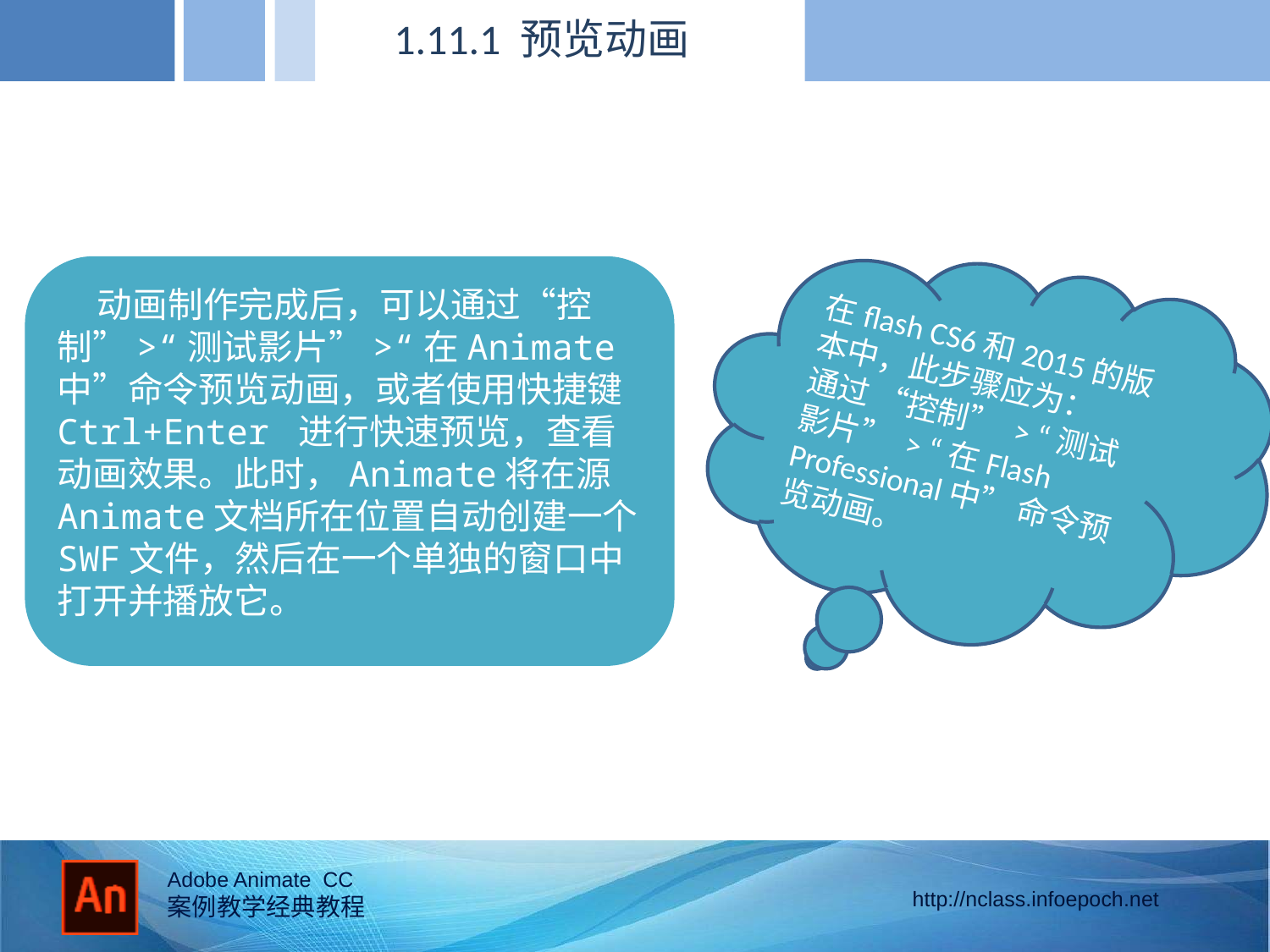

1.11.1 预览动画
    动画制作完成后，可以通过“控制”>“测试影片”>“在Animate中”命令预览动画，或者使用快捷键Ctrl+Enter 进行快速预览，查看动画效果。此时，Animate将在源Animate文档所在位置自动创建一个SWF文件，然后在一个单独的窗口中打开并播放它。
在flash CS6和2015的版本中，此步骤应为：
通过 “控制” > “测试影片” > “在Flash Professional中” 命令预览动画。